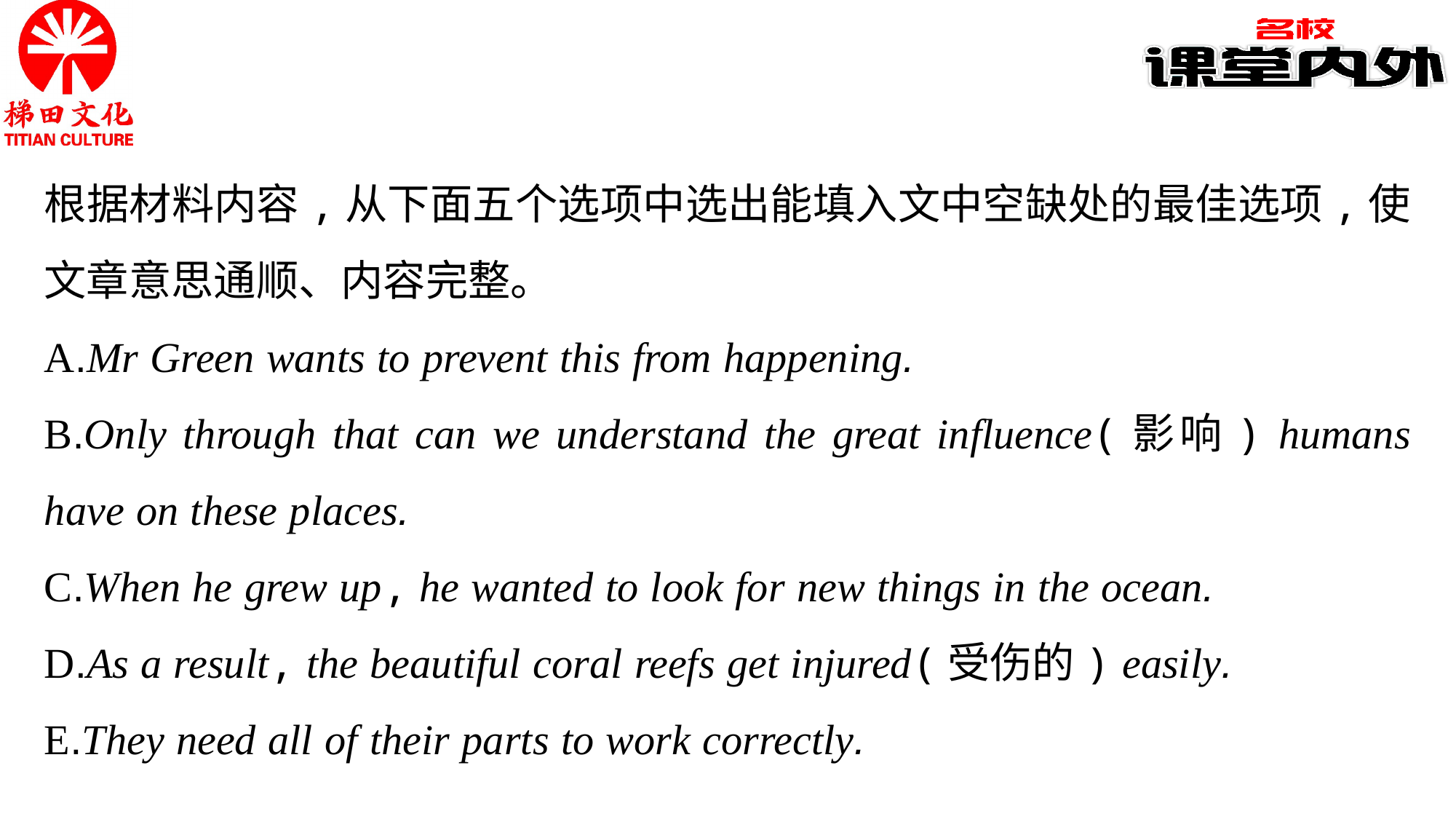

根据材料内容,从下面五个选项中选出能填入文中空缺处的最佳选项,使文章意思通顺、内容完整。
A.Mr Green wants to prevent this from happening.
B.Only through that can we understand the great influence(影响) humans have on these places.
C.When he grew up, he wanted to look for new things in the ocean.
D.As a result, the beautiful coral reefs get injured(受伤的) easily.
E.They need all of their parts to work correctly.